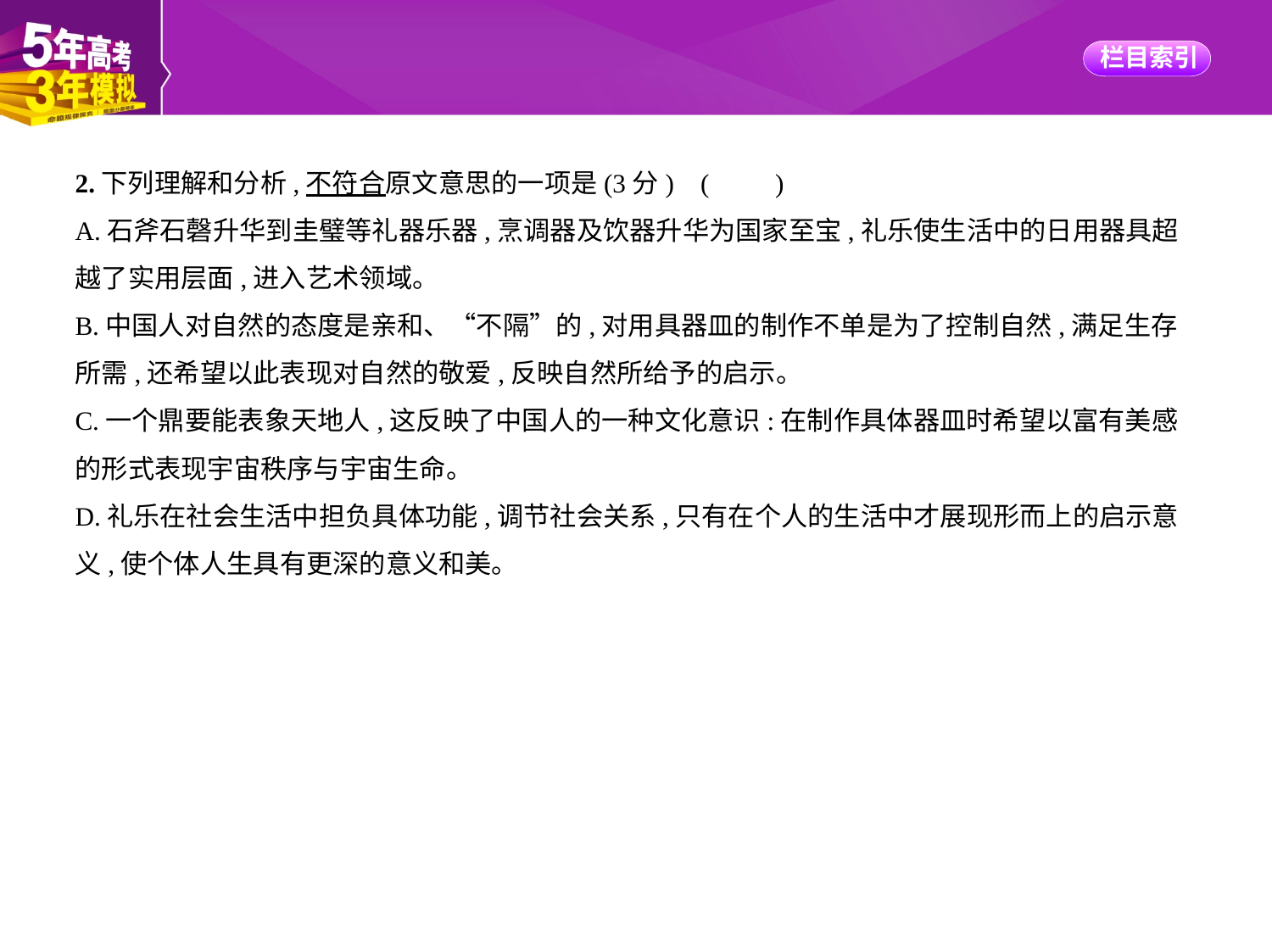

2.下列理解和分析,不符合原文意思的一项是(3分) (　　)
A.石斧石磬升华到圭璧等礼器乐器,烹调器及饮器升华为国家至宝,礼乐使生活中的日用器具超
越了实用层面,进入艺术领域。
B.中国人对自然的态度是亲和、“不隔”的,对用具器皿的制作不单是为了控制自然,满足生存
所需,还希望以此表现对自然的敬爱,反映自然所给予的启示。
C.一个鼎要能表象天地人,这反映了中国人的一种文化意识:在制作具体器皿时希望以富有美感
的形式表现宇宙秩序与宇宙生命。
D.礼乐在社会生活中担负具体功能,调节社会关系,只有在个人的生活中才展现形而上的启示意
义,使个体人生具有更深的意义和美。